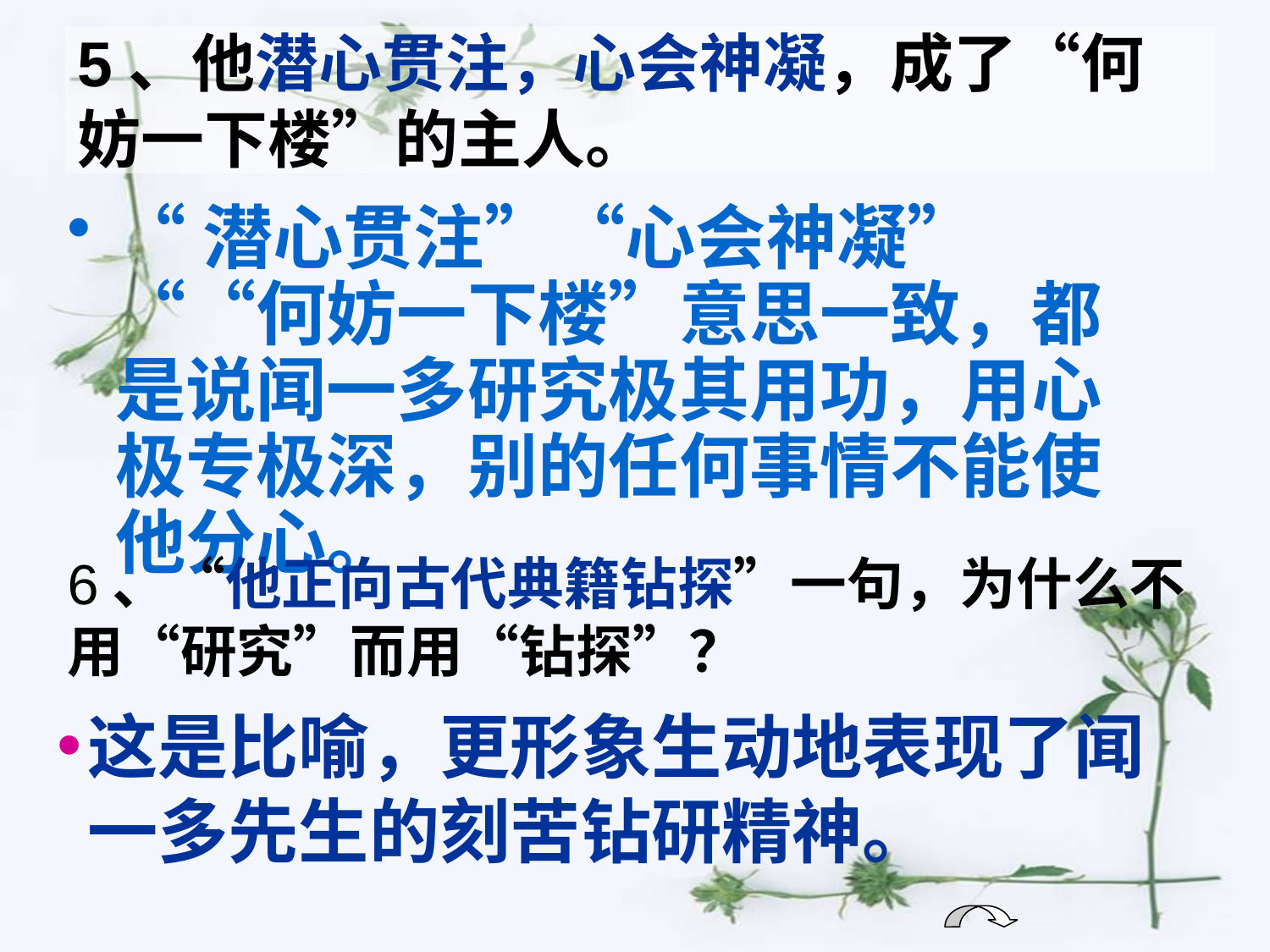

# 5、他潜心贯注，心会神凝，成了“何妨一下楼”的主人。
“潜心贯注”“心会神凝”““何妨一下楼”意思一致，都是说闻一多研究极其用功，用心极专极深，别的任何事情不能使他分心。
6、“他正向古代典籍钻探”一句，为什么不用“研究”而用“钻探”？
这是比喻，更形象生动地表现了闻一多先生的刻苦钻研精神。